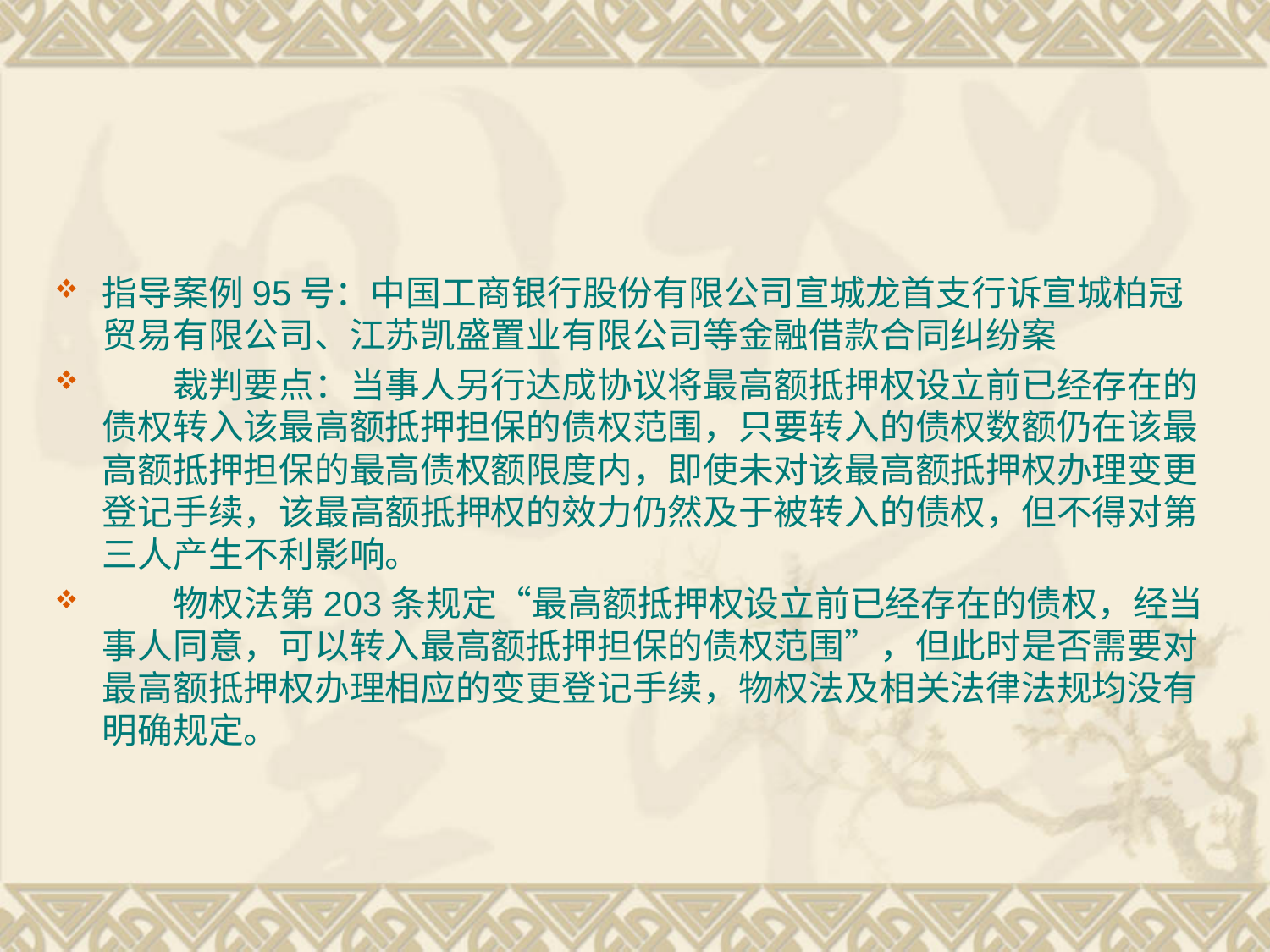

#
指导案例95号：中国工商银行股份有限公司宣城龙首支行诉宣城柏冠贸易有限公司、江苏凯盛置业有限公司等金融借款合同纠纷案
　　裁判要点：当事人另行达成协议将最高额抵押权设立前已经存在的债权转入该最高额抵押担保的债权范围，只要转入的债权数额仍在该最高额抵押担保的最高债权额限度内，即使未对该最高额抵押权办理变更登记手续，该最高额抵押权的效力仍然及于被转入的债权，但不得对第三人产生不利影响。
        物权法第203条规定“最高额抵押权设立前已经存在的债权，经当事人同意，可以转入最高额抵押担保的债权范围”，但此时是否需要对最高额抵押权办理相应的变更登记手续，物权法及相关法律法规均没有明确规定。